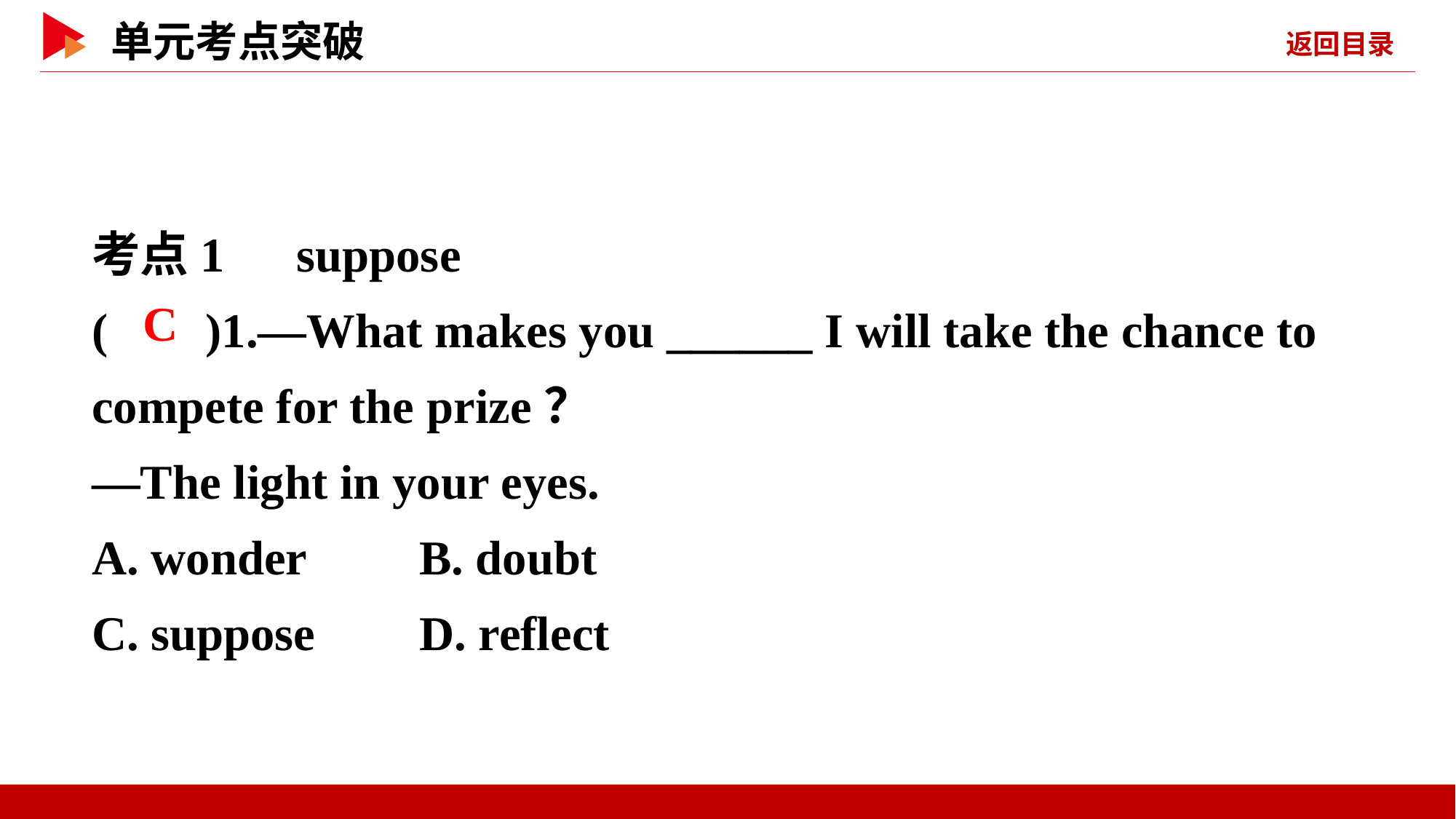

考点1　suppose
(        )1.—What makes you ______ I will take the chance to compete for the prize？
—The light in your eyes.
A. wonder		B. doubt
C. suppose	D. reflect
   C